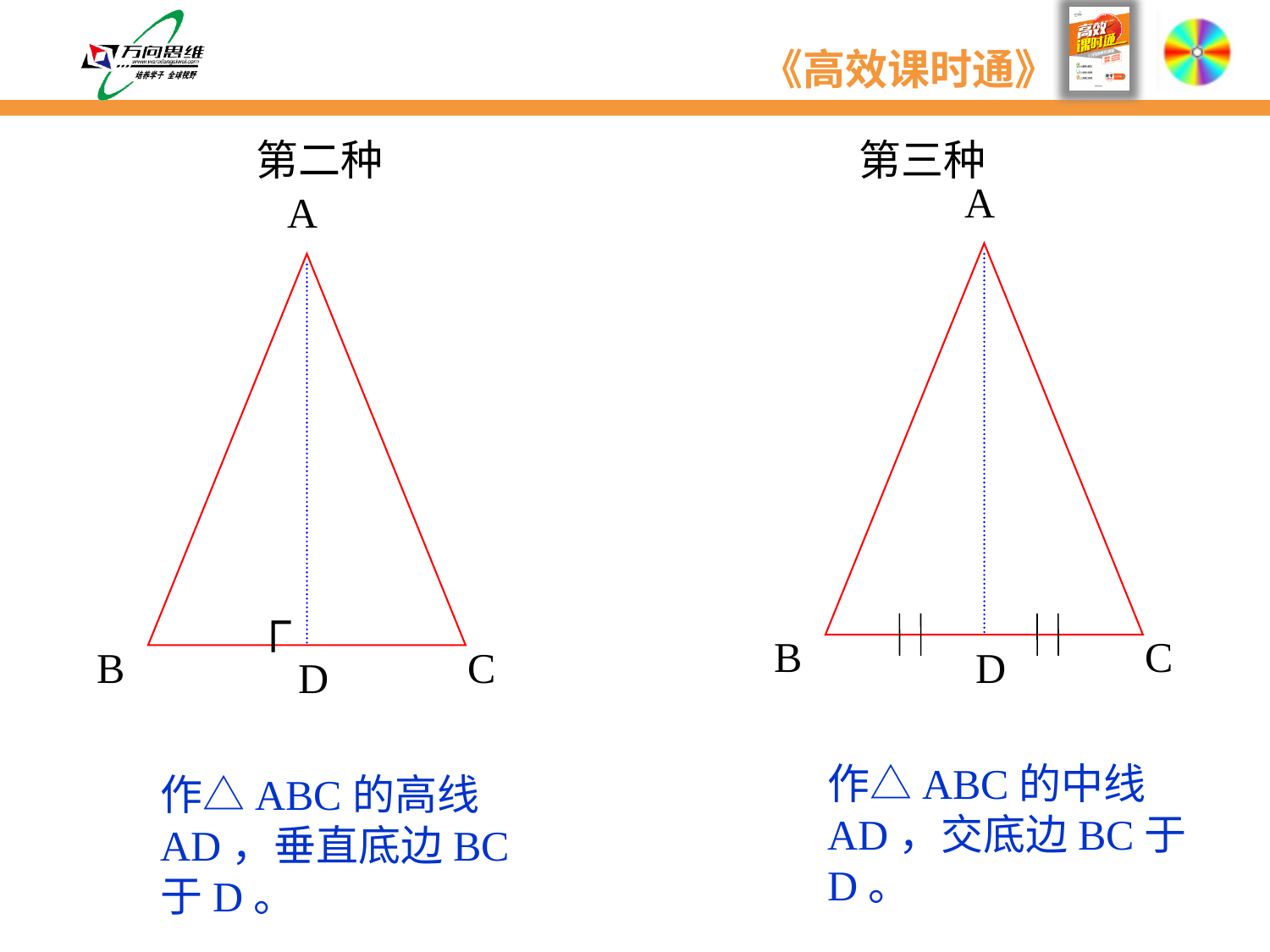

第二种
第三种
A

B
C
A

B
C

┌

D
D
作△ABC的中线AD，交底边BC于D。
作△ABC的高线AD，垂直底边BC于D。